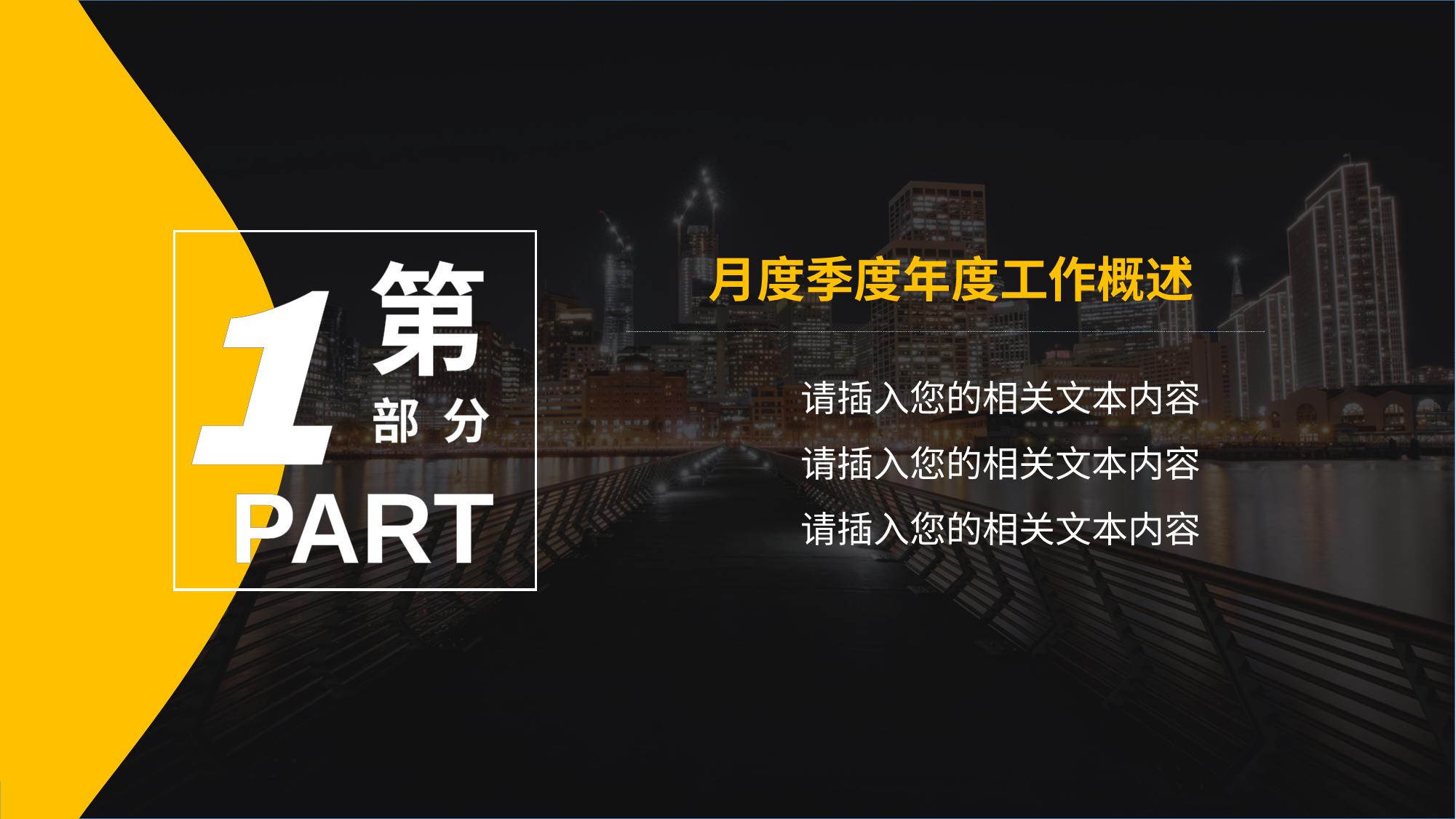

1
第
  部  分
PART

月度季度年度工作概述

请插入您的相关文本内容
请插入您的相关文本内容
请插入您的相关文本内容